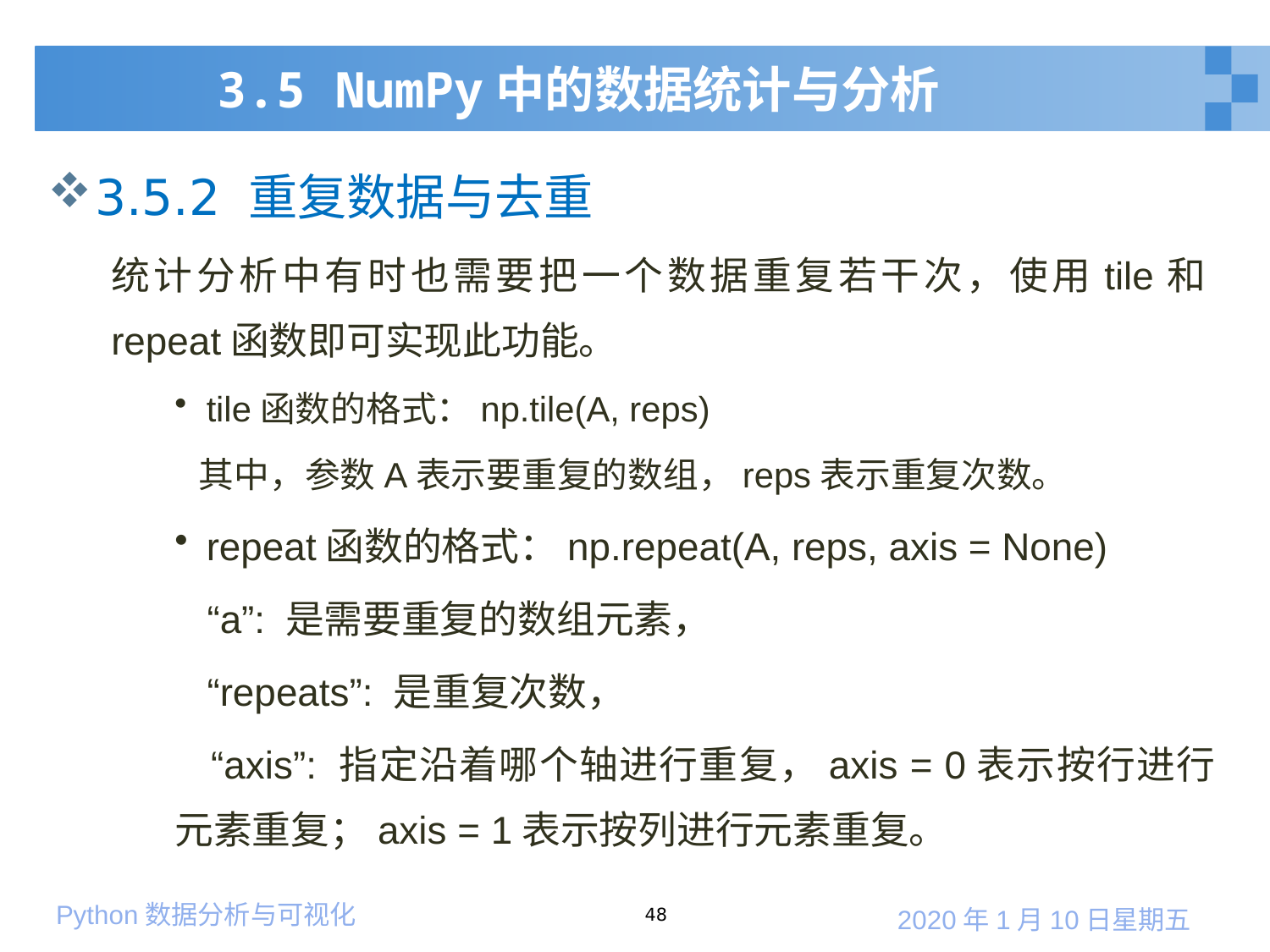

# 3.5 NumPy中的数据统计与分析
3.5.2 重复数据与去重
统计分析中有时也需要把一个数据重复若干次，使用tile和repeat函数即可实现此功能。
tile函数的格式：np.tile(A, reps)
  其中，参数A表示要重复的数组，reps表示重复次数。
repeat函数的格式：np.repeat(A, reps, axis = None)
   “a”: 是需要重复的数组元素，
   “repeats”: 是重复次数，
   “axis”: 指定沿着哪个轴进行重复，axis = 0表示按行进行元素重复；axis = 1表示按列进行元素重复。

48
2020年1月10日星期五